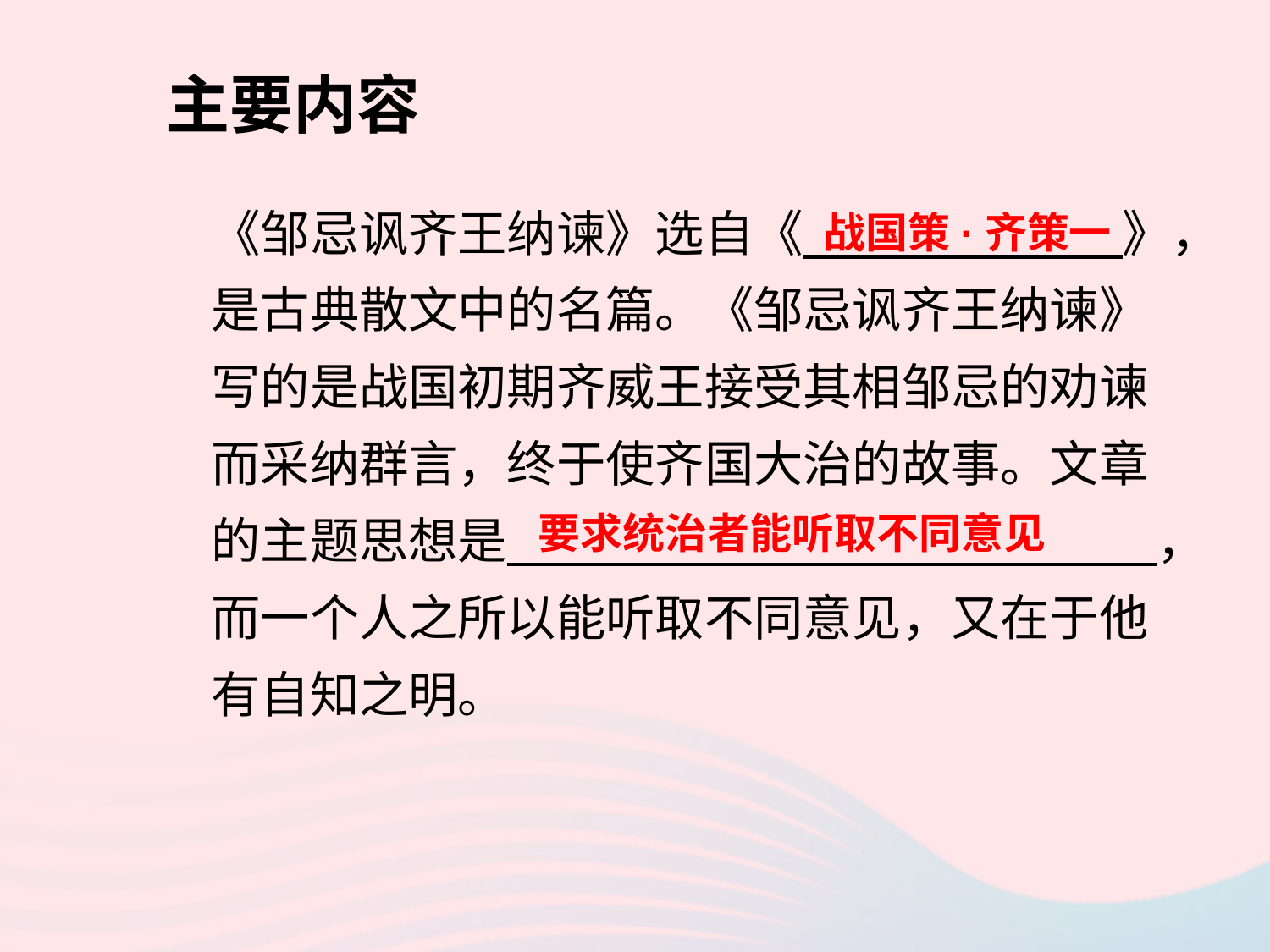

主要内容
《邹忌讽齐王纳谏》选自《                             》，是古典散文中的名篇。《邹忌讽齐王纳谏》写的是战国初期齐威王接受其相邹忌的劝谏而采纳群言，终于使齐国大治的故事。文章的主题思想是                                                           ，而一个人之所以能听取不同意见，又在于他有自知之明。
战国策·齐策一
要求统治者能听取不同意见